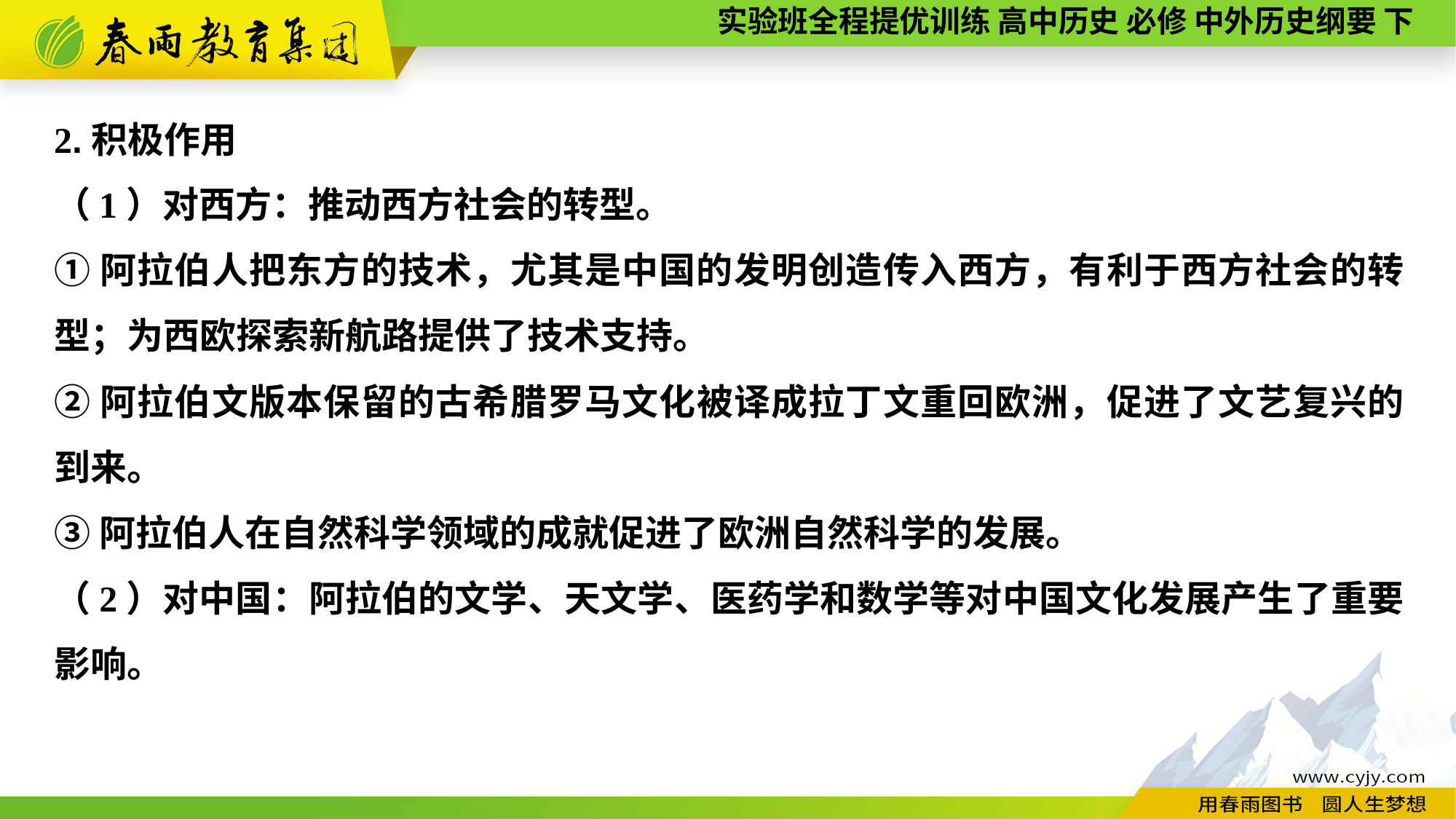

2.积极作用
（1）对西方：推动西方社会的转型。
①阿拉伯人把东方的技术，尤其是中国的发明创造传入西方，有利于西方社会的转型；为西欧探索新航路提供了技术支持。
②阿拉伯文版本保留的古希腊罗马文化被译成拉丁文重回欧洲，促进了文艺复兴的到来。
③阿拉伯人在自然科学领域的成就促进了欧洲自然科学的发展。
（2）对中国：阿拉伯的文学、天文学、医药学和数学等对中国文化发展产生了重要影响。